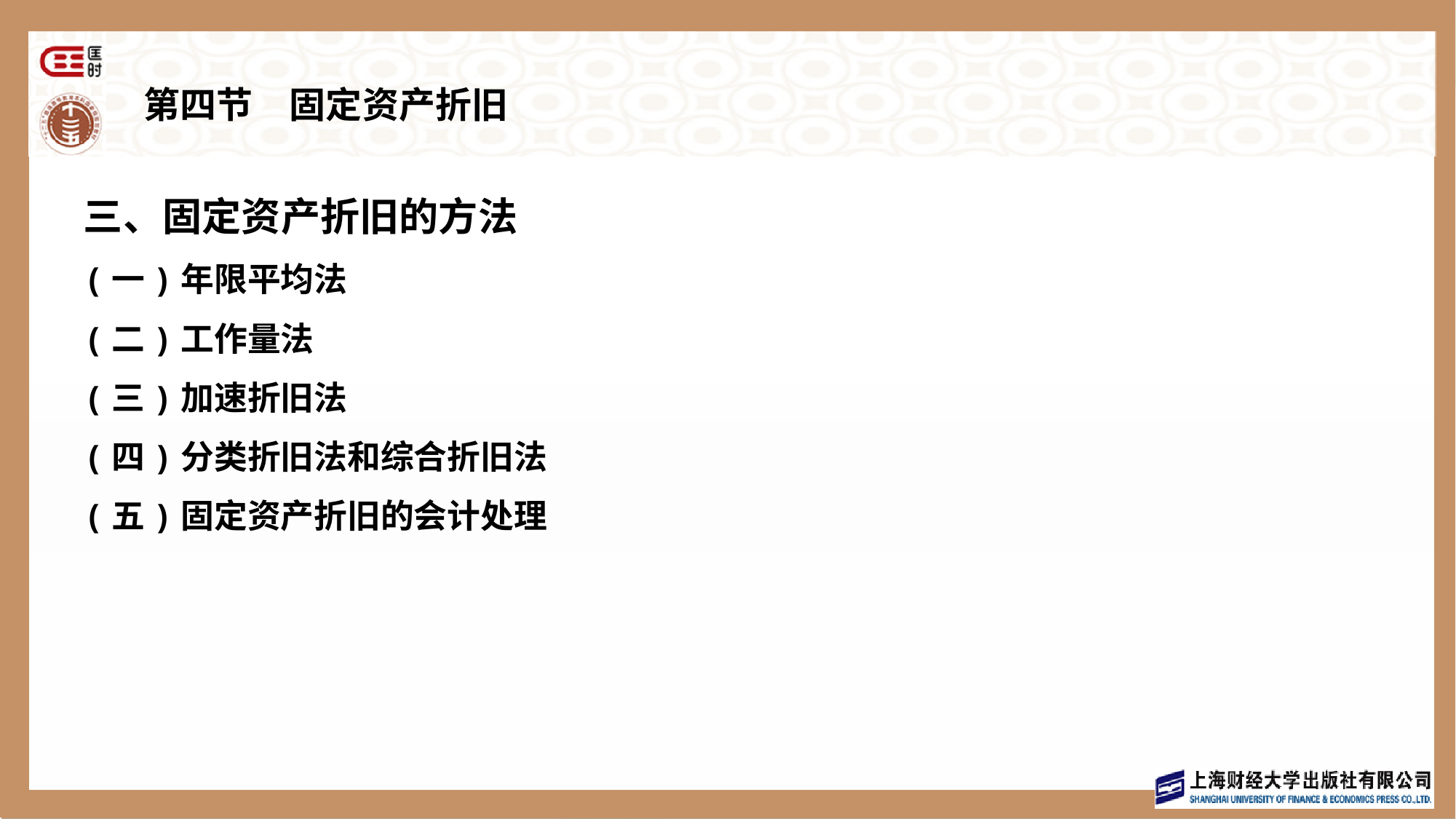

# 第四节　固定资产折旧
三、固定资产折旧的方法
(一)年限平均法
(二)工作量法
(三)加速折旧法
(四)分类折旧法和综合折旧法
(五)固定资产折旧的会计处理